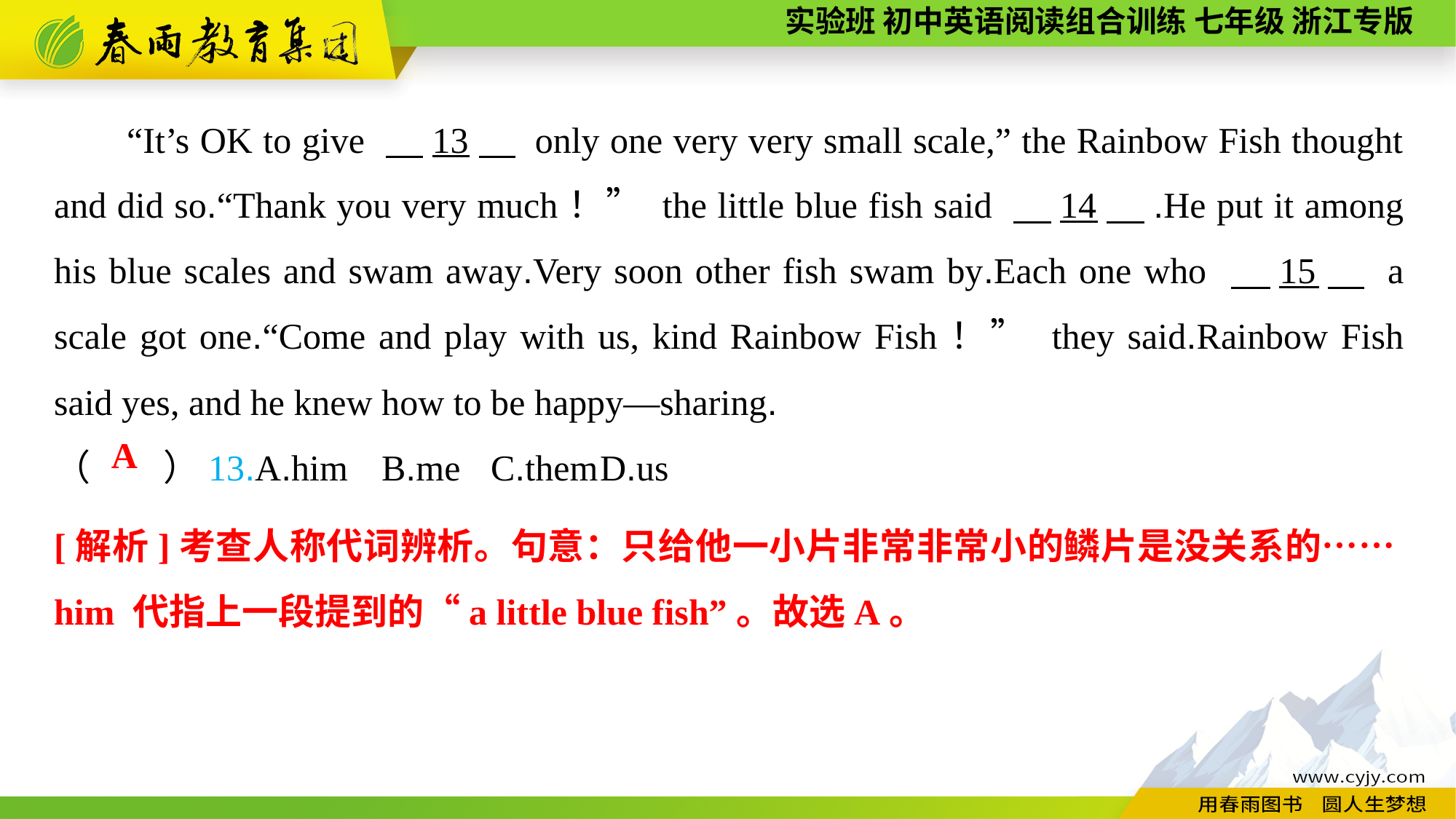

“It’s OK to give 　13　 only one very very small scale,” the Rainbow Fish thought and did so.“Thank you very much！” the little blue fish said 　14　.He put it among his blue scales and swam away.Very soon other fish swam by.Each one who 　15　 a scale got one.“Come and play with us, kind Rainbow Fish！” they said.Rainbow Fish said yes, and he knew how to be happy—sharing.
（　　）13.A.him	B.me	C.them	D.us
A
[解析]考查人称代词辨析。句意：只给他一小片非常非常小的鳞片是没关系的……him 代指上一段提到的“a little blue fish”。故选A。